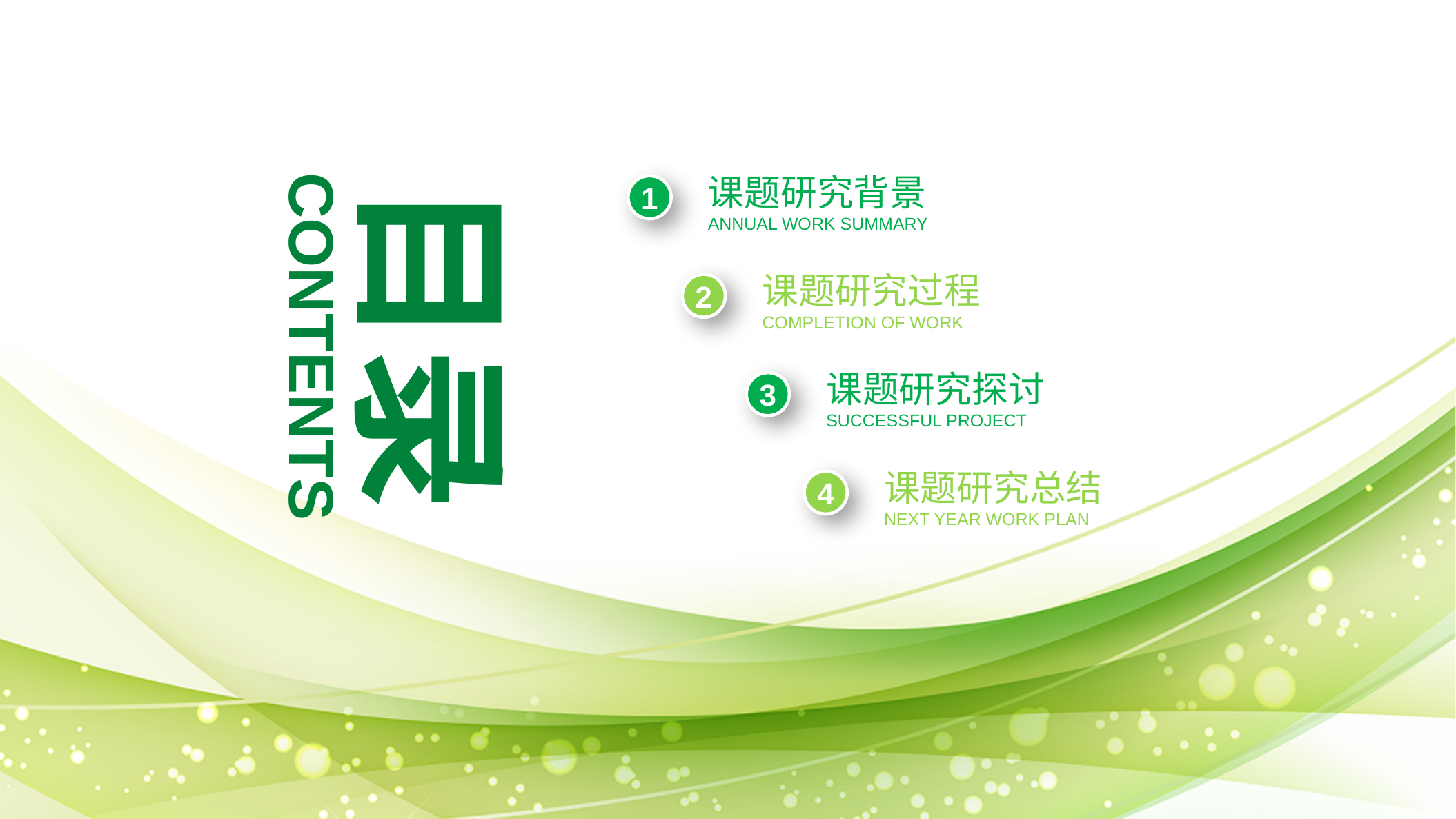

目录
课题研究背景
ANNUAL WORK SUMMARY
1
课题研究过程
COMPLETION OF WORK
2
CONTENTS
课题研究探讨
SUCCESSFUL PROJECT
3
课题研究总结
NEXT YEAR WORK PLAN
4